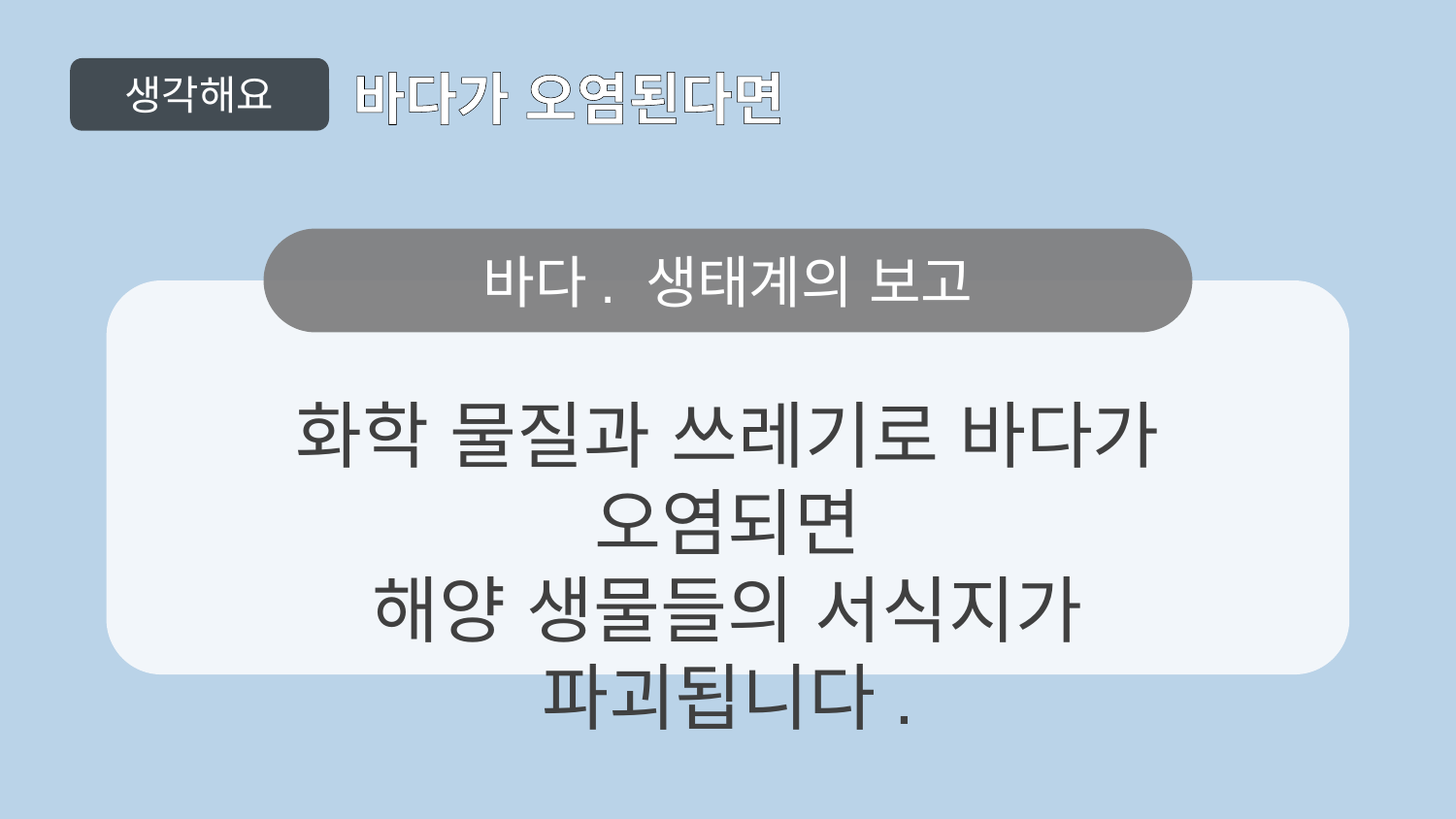

생각해요
바다가 오염된다면
바다. 생태계의 보고

화학 물질과 쓰레기로 바다가 오염되면
해양 생물들의 서식지가 파괴됩니다.